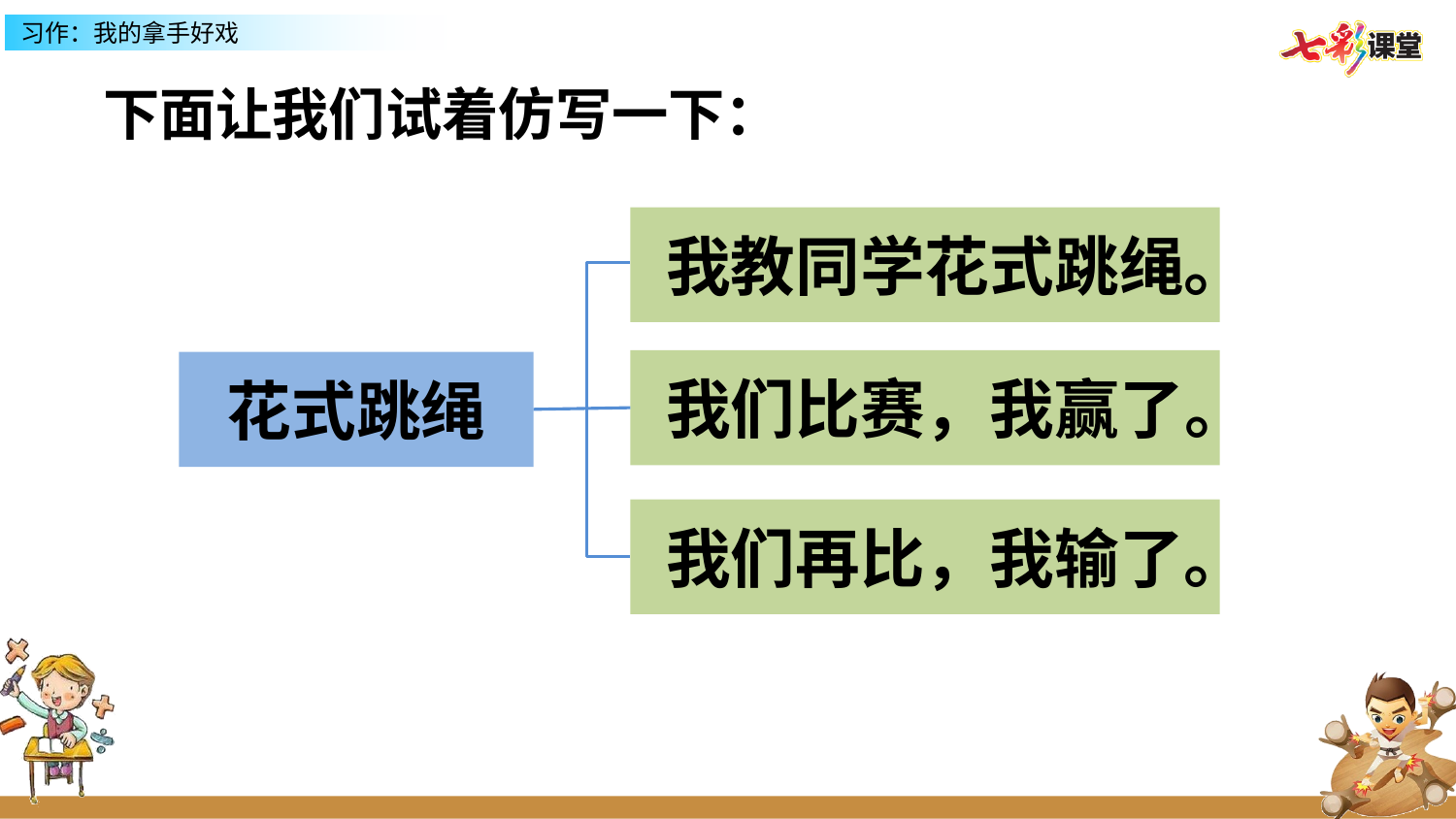

下面让我们试着仿写一下：
我教同学花式跳绳。

我们比赛，我赢了。
花式跳绳
我们再比，我输了。